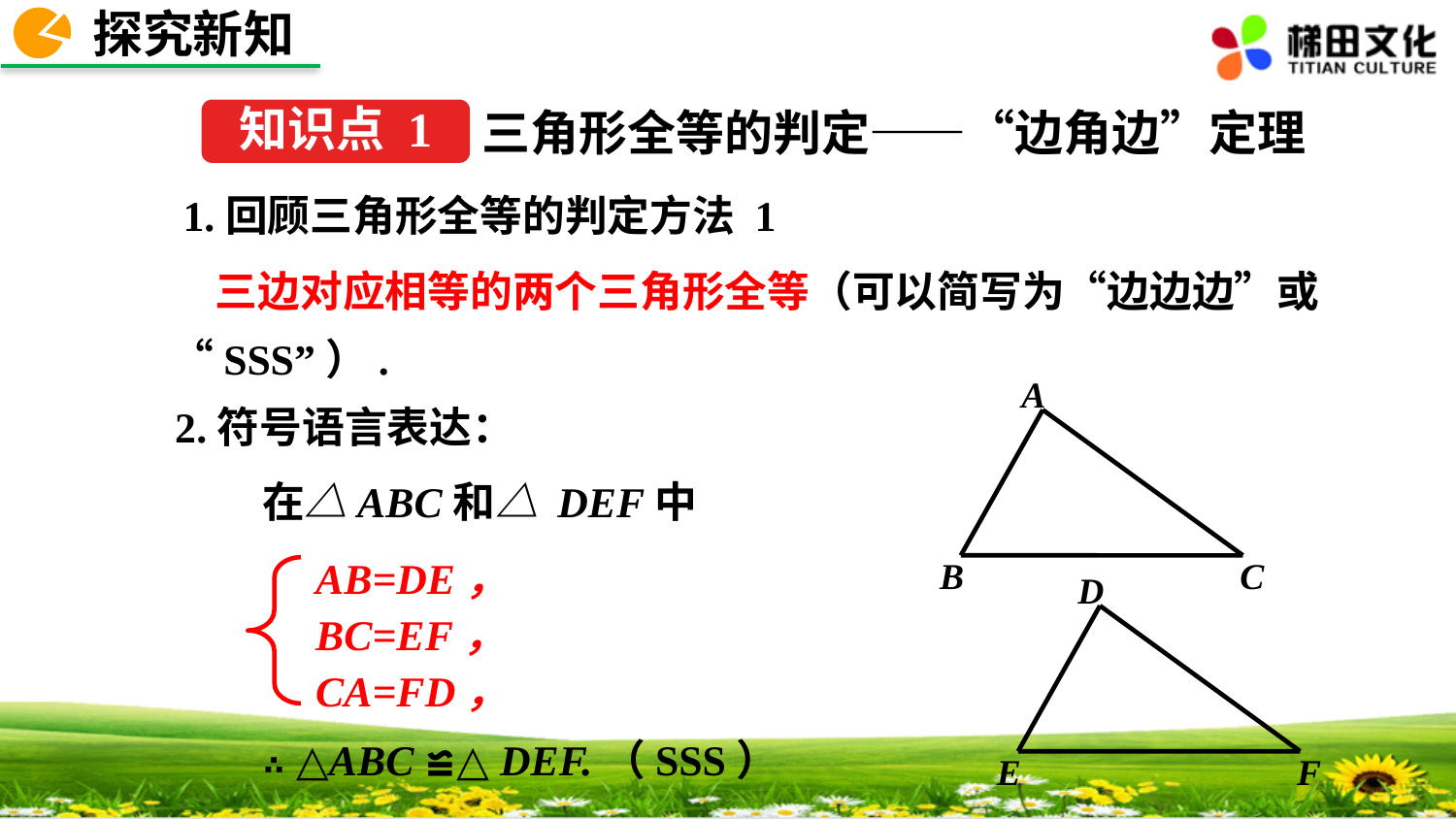

探究新知

三角形全等的判定——“边角边”定理

知识点 1
 1.回顾三角形全等的判定方法 1
   三边对应相等的两个三角形全等（可以简写为“边边边”或“SSS”）.
A

B
C

D

E
F

2.符号语言表达：
在△ABC和△ DEF中
AB=DE，
BC=EF，
CA=FD，

∴ △ABC ≌△ DEF.（SSS）